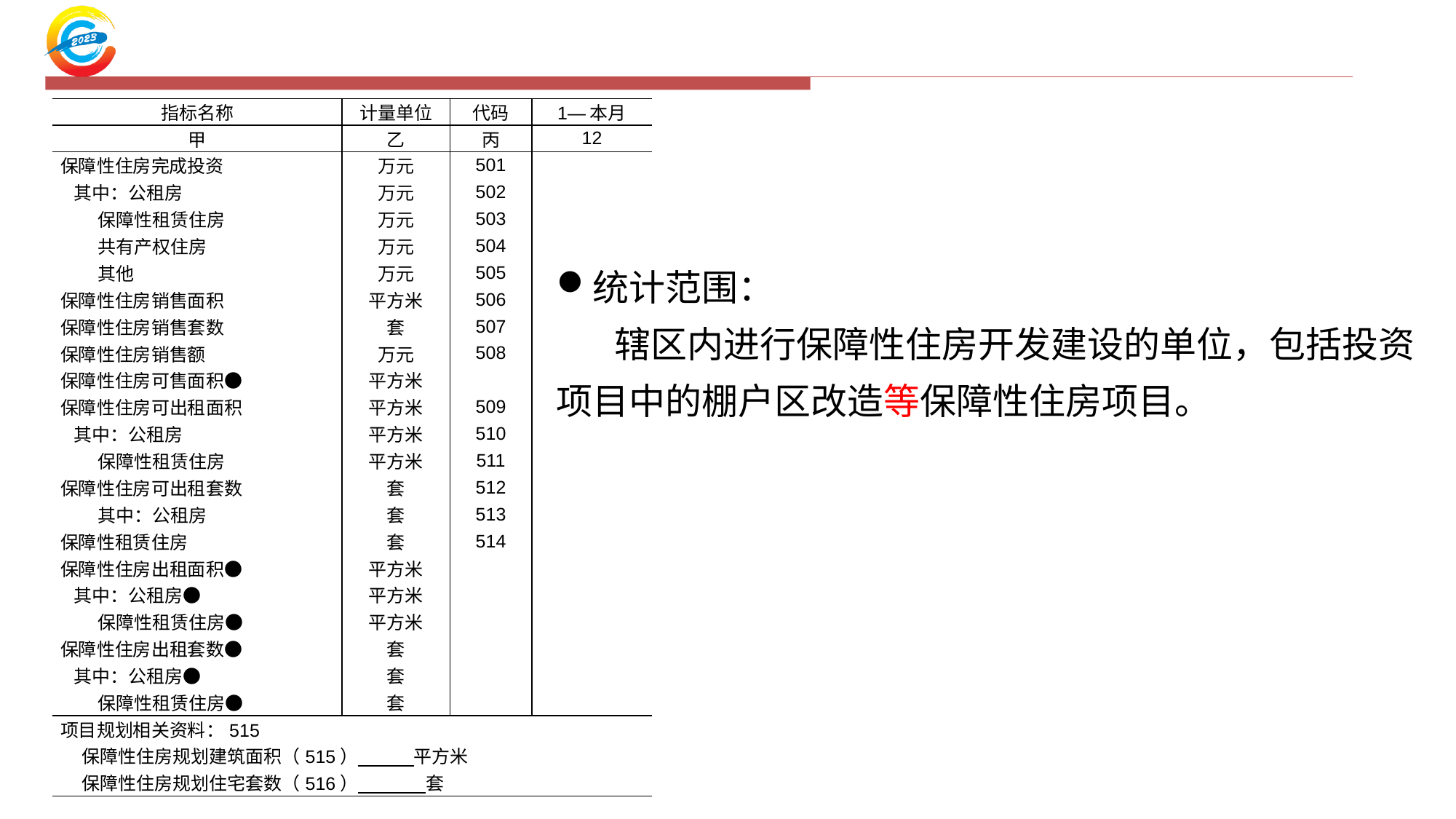

| 指标名称 | 计量单位 | 代码 | 1—本月 |
| --- | --- | --- | --- |
| 甲 | 乙 | 丙 | 12 |
| 保障性住房完成投资 | 万元 | 501 |  |
| 其中：公租房 | 万元 | 502 |  |
| 保障性租赁住房 | 万元 | 503 |  |
| 共有产权住房 | 万元 | 504 |  |
| 其他 | 万元 | 505 |  |
| 保障性住房销售面积 | 平方米 | 506 |  |
| 保障性住房销售套数 | 套 | 507 |  |
| 保障性住房销售额 | 万元 | 508 |  |
| 保障性住房可售面积● | 平方米 |  |  |
| 保障性住房可出租面积 | 平方米 | 509 |  |
| 其中：公租房 | 平方米 | 510 |  |
| 保障性租赁住房 | 平方米 | 511 |  |
| 保障性住房可出租套数 | 套 | 512 |  |
| 其中：公租房 | 套 | 513 |  |
| 保障性租赁住房 | 套 | 514 |  |
| 保障性住房出租面积● | 平方米 |  |  |
| 其中：公租房● | 平方米 |  |  |
| 保障性租赁住房● | 平方米 |  |  |
| 保障性住房出租套数● | 套 |  |  |
| 其中：公租房● | 套 |  |  |
| 保障性租赁住房● | 套 |  |  |
| 项目规划相关资料：515 |  |  |  |
| 保障性住房规划建筑面积（515） 平方米 |  |  |  |
| 保障性住房规划住宅套数（516） 套 |  |  |  |
统计范围：
      辖区内进行保障性住房开发建设的单位，包括投资项目中的棚户区改造等保障性住房项目。